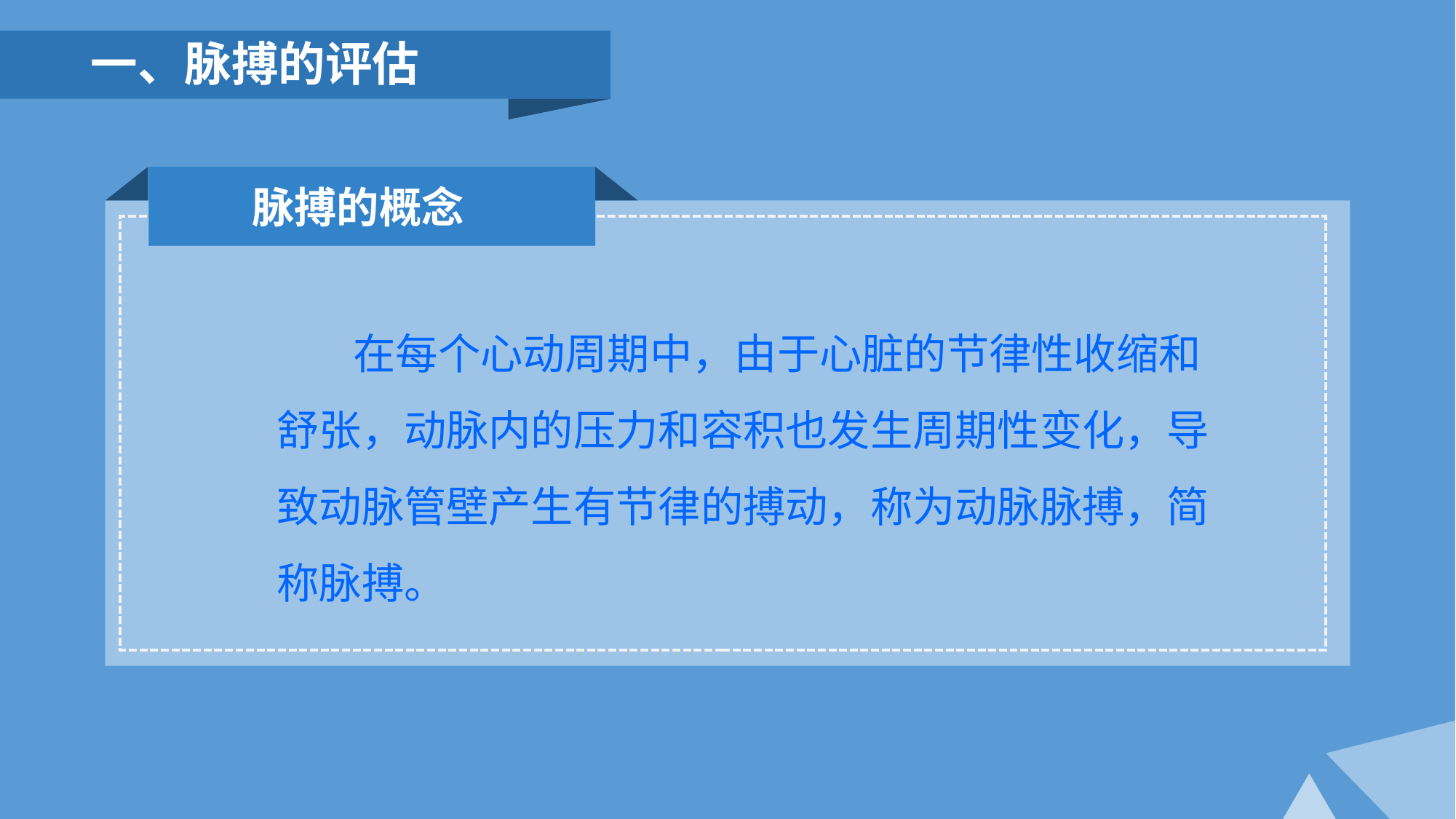

一、脉搏的评估

脉搏的概念

       在每个心动周期中，由于心脏的节律性收缩和舒张，动脉内的压力和容积也发生周期性变化，导致动脉管壁产生有节律的搏动，称为动脉脉搏，简称脉搏。